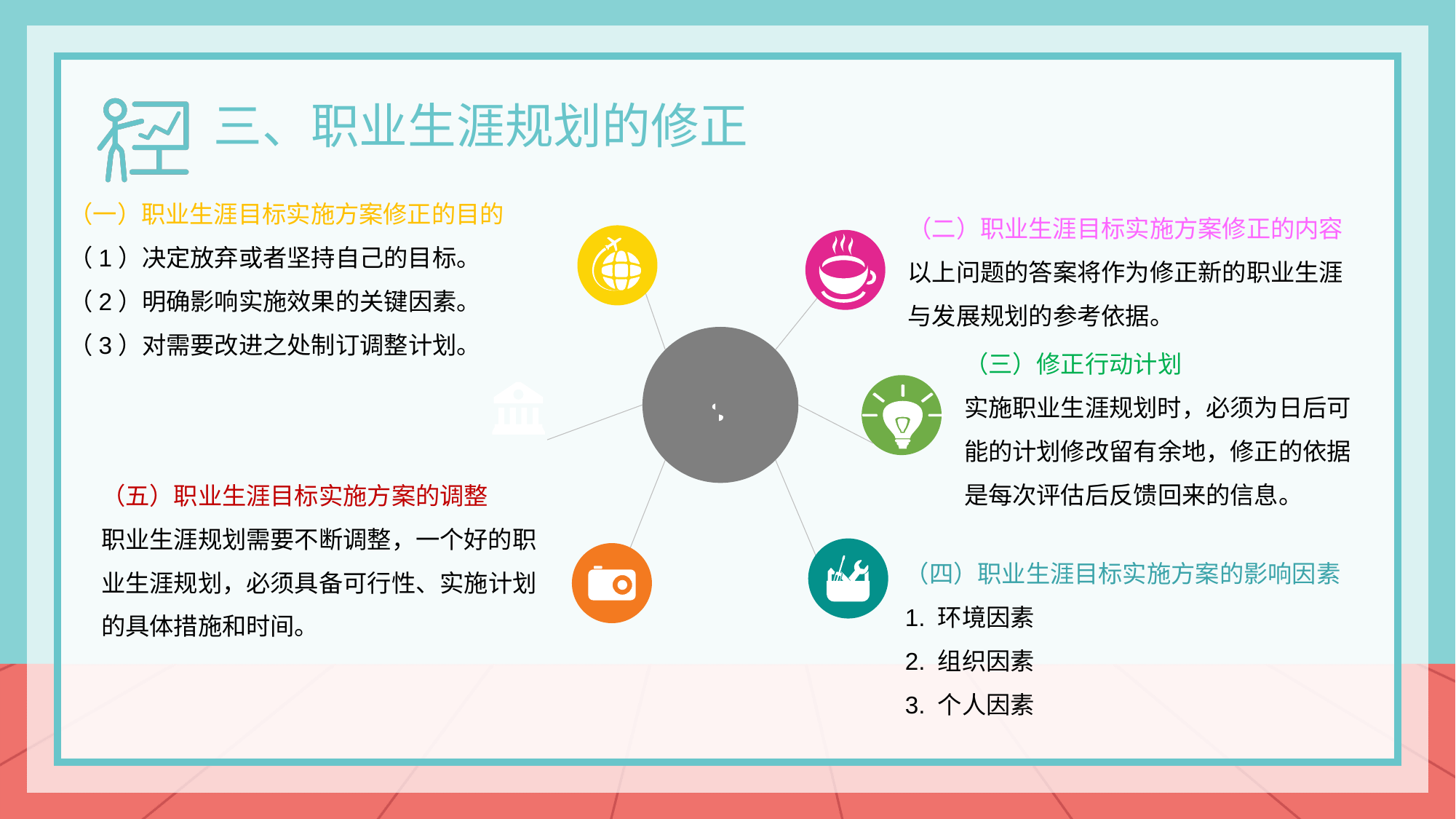

三、职业生涯规划的修正
（一）职业生涯目标实施方案修正的目的
（1）决定放弃或者坚持自己的目标。
（2）明确影响实施效果的关键因素。
（3）对需要改进之处制订调整计划。
（二）职业生涯目标实施方案修正的内容
以上问题的答案将作为修正新的职业生涯与发展规划的参考依据。

（三）修正行动计划
实施职业生涯规划时，必须为日后可能的计划修改留有余地，修正的依据是每次评估后反馈回来的信息。

（五）职业生涯目标实施方案的调整
职业生涯规划需要不断调整，一个好的职业生涯规划，必须具备可行性、实施计划
的具体措施和时间。

（四）职业生涯目标实施方案的影响因素
1. 环境因素
2. 组织因素
3. 个人因素